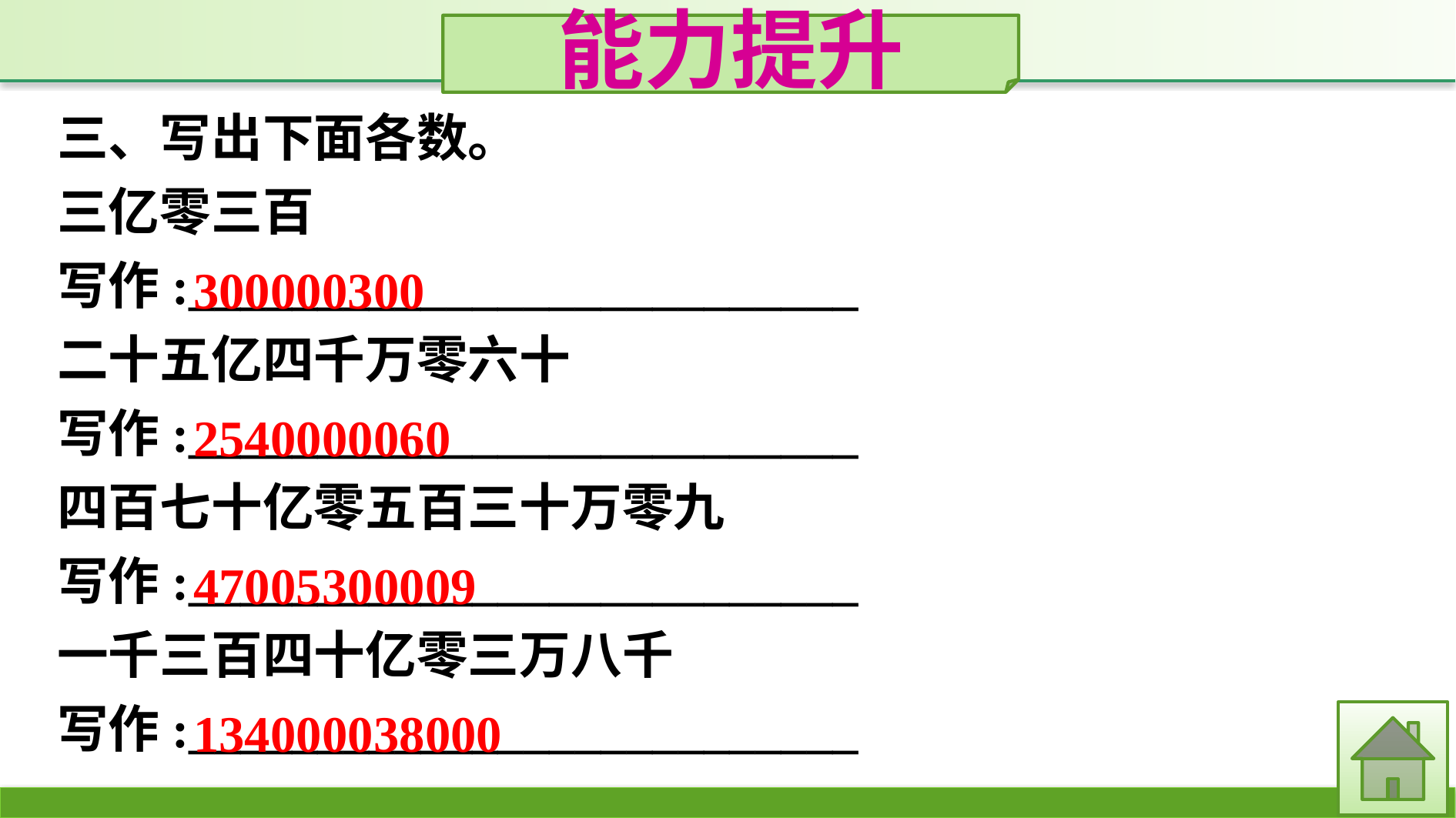

能力提升
三、写出下面各数。
三亿零三百
写作:__________________________
二十五亿四千万零六十
写作:__________________________
四百七十亿零五百三十万零九
写作:__________________________
一千三百四十亿零三万八千
写作:__________________________
300000300

2540000060

47005300009

134000038000